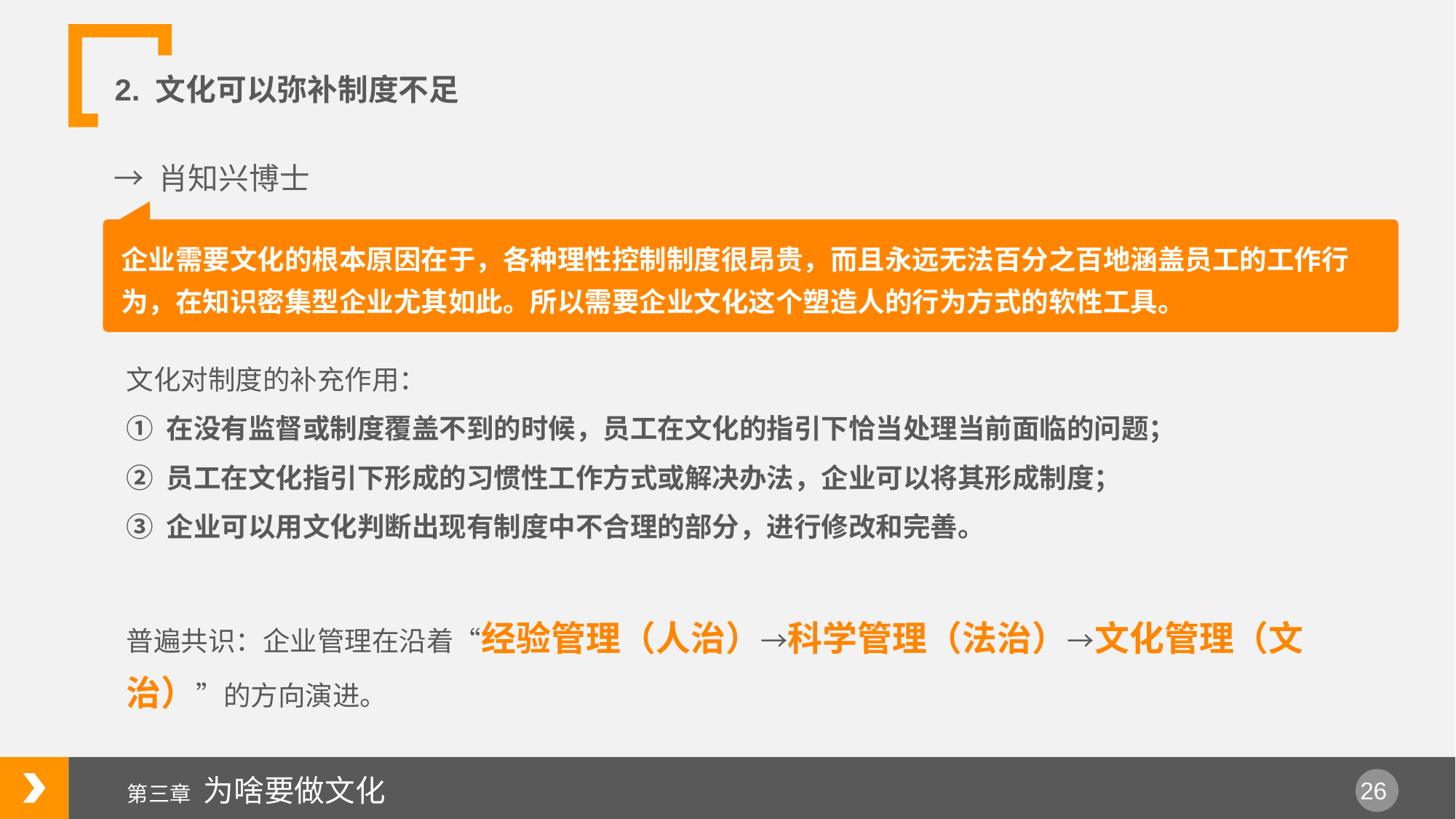

2. 文化可以弥补制度不足
→ 肖知兴博士

企业需要文化的根本原因在于，各种理性控制制度很昂贵，而且永远无法百分之百地涵盖员工的工作行为，在知识密集型企业尤其如此。所以需要企业文化这个塑造人的行为方式的软性工具。
文化对制度的补充作用：
① 在没有监督或制度覆盖不到的时候，员工在文化的指引下恰当处理当前面临的问题；
② 员工在文化指引下形成的习惯性工作方式或解决办法，企业可以将其形成制度；
③ 企业可以用文化判断出现有制度中不合理的部分，进行修改和完善。
普遍共识：企业管理在沿着“经验管理（人治）→科学管理（法治）→文化管理（文治）”的方向演进。